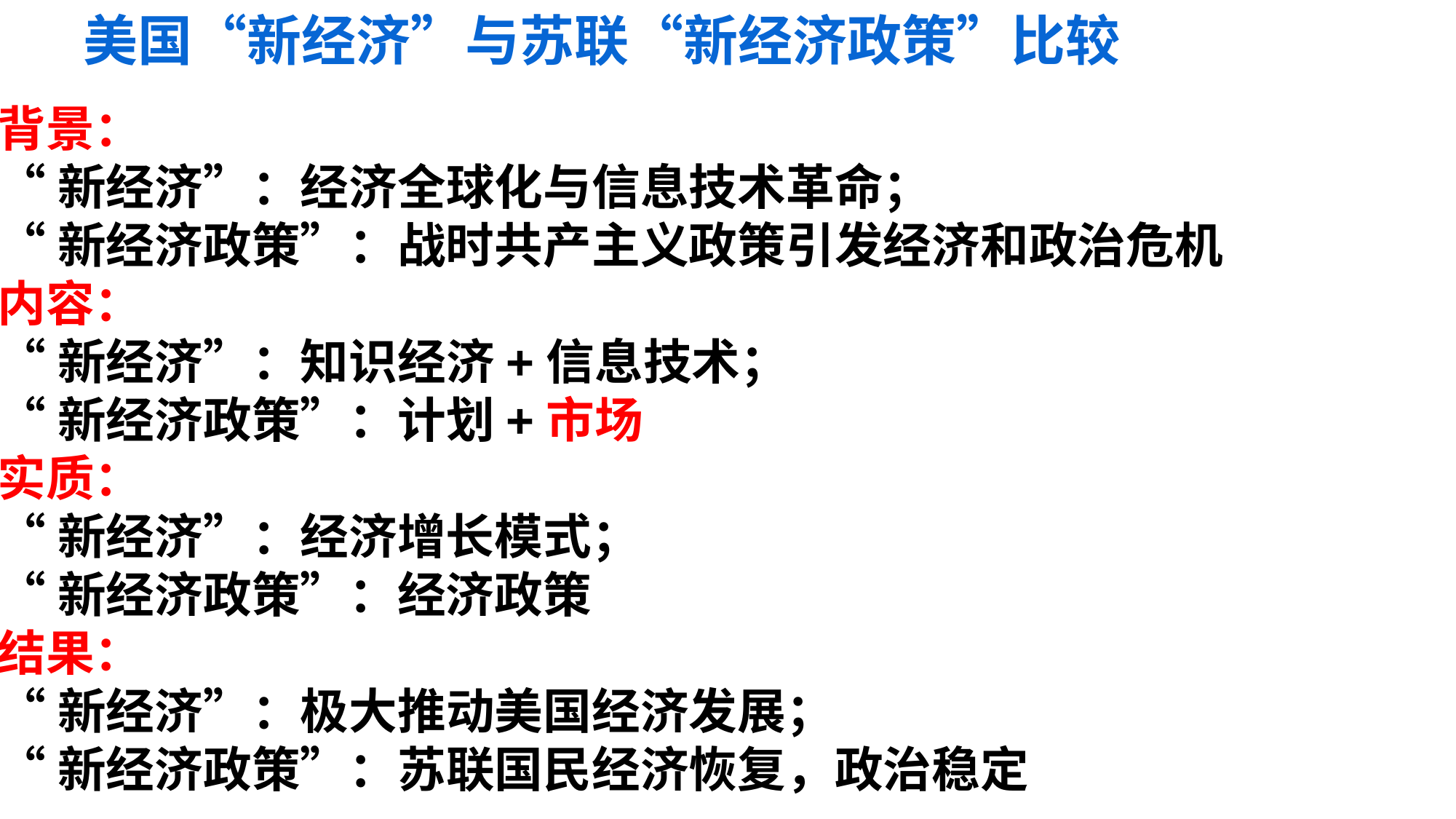

美国“新经济”与苏联“新经济政策”比较
背景：
“新经济”：经济全球化与信息技术革命；
“新经济政策”：战时共产主义政策引发经济和政治危机
内容：
“新经济”：知识经济+信息技术；
“新经济政策”：计划+市场
实质：
“新经济”：经济增长模式；
“新经济政策”：经济政策
结果：
“新经济”：极大推动美国经济发展；
“新经济政策”：苏联国民经济恢复，政治稳定